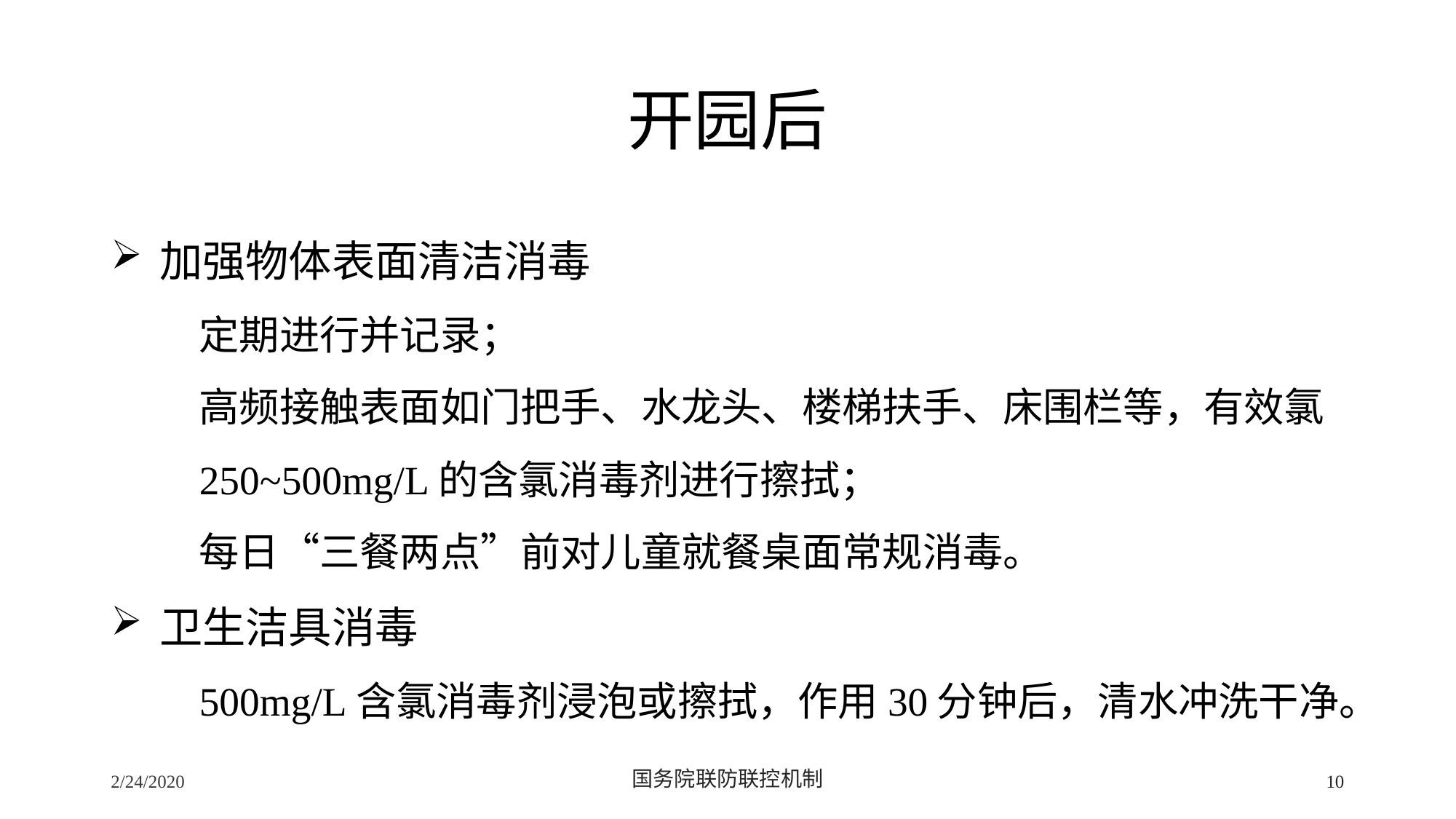

# 开园后
 加强物体表面清洁消毒
定期进行并记录；
高频接触表面如门把手、水龙头、楼梯扶手、床围栏等，有效氯
250~500mg/L的含氯消毒剂进行擦拭；
每日“三餐两点”前对儿童就餐桌面常规消毒。
 卫生洁具消毒
500mg/L含氯消毒剂浸泡或擦拭，作用30分钟后，清水冲洗干净。

2/24/2020
国务院联防联控机制
10